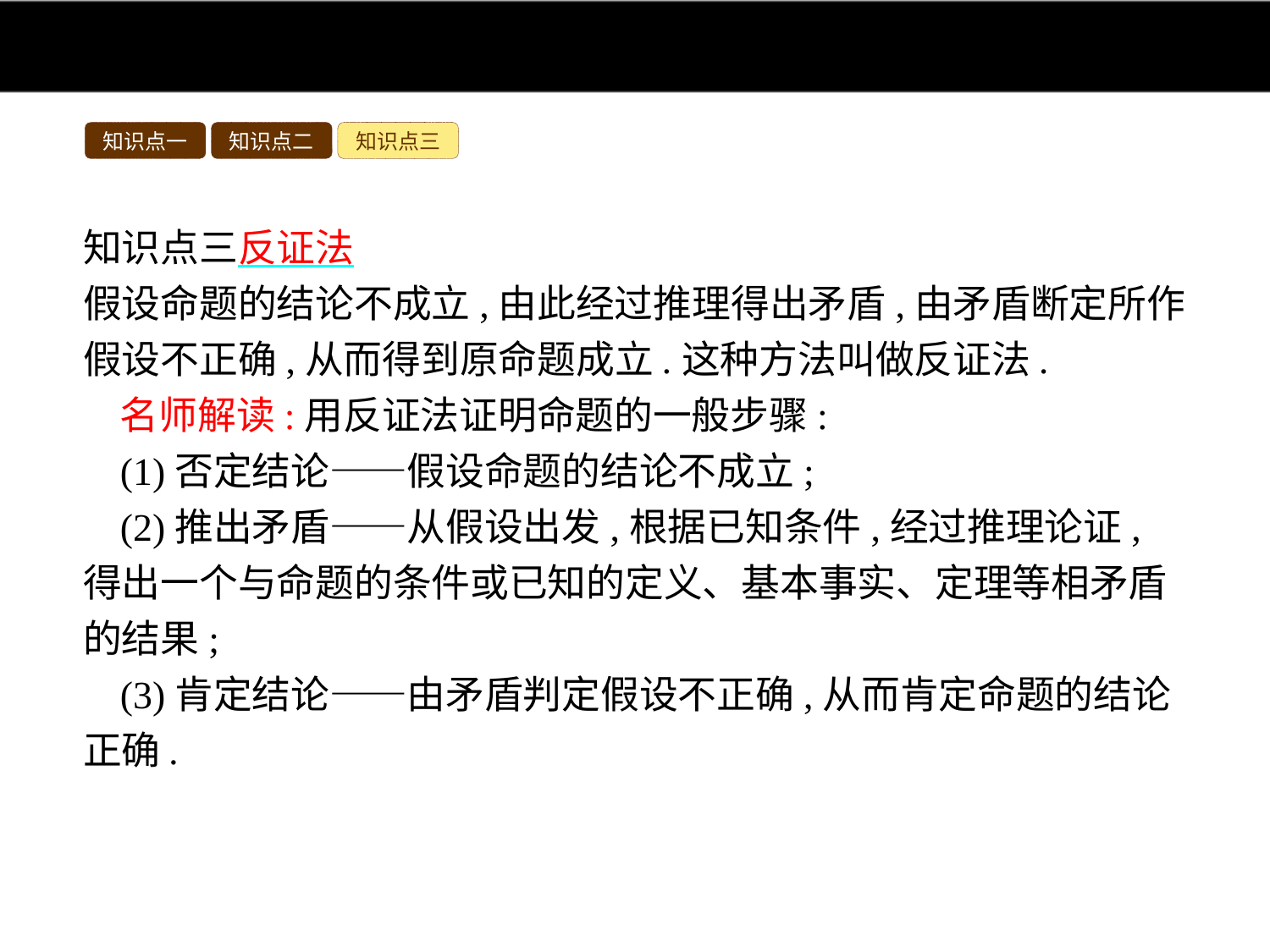

知识点一
知识点二
知识点三
知识点三反证法
假设命题的结论不成立,由此经过推理得出矛盾,由矛盾断定所作假设不正确,从而得到原命题成立.这种方法叫做反证法.
名师解读:用反证法证明命题的一般步骤:
(1)否定结论——假设命题的结论不成立;
(2)推出矛盾——从假设出发,根据已知条件,经过推理论证,得出一个与命题的条件或已知的定义、基本事实、定理等相矛盾的结果;
(3)肯定结论——由矛盾判定假设不正确,从而肯定命题的结论正确.